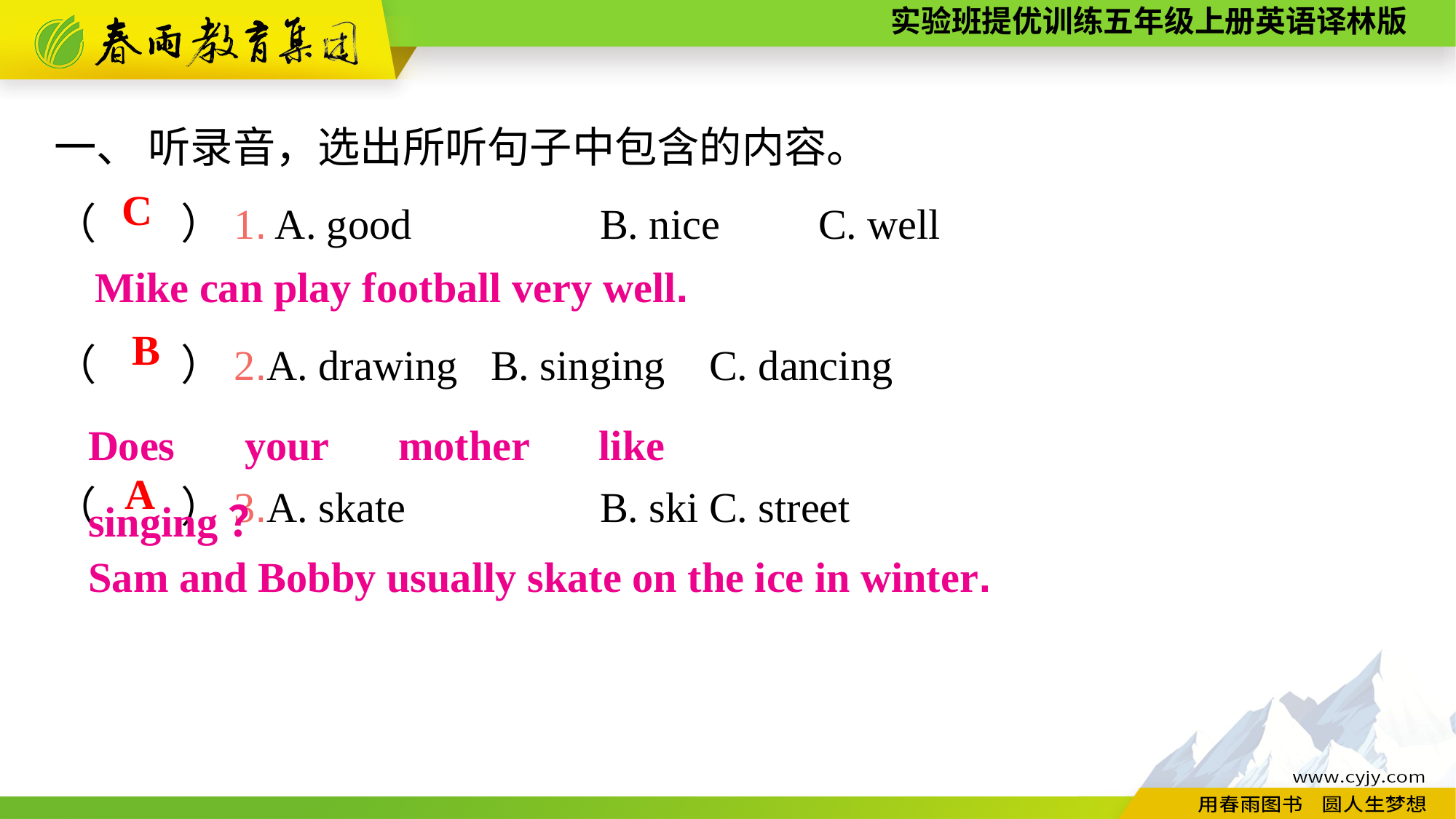

一、 听录音，选出所听句子中包含的内容。
（　　）1. A. good		B. nice	C. well

（　　）2.A. drawing	B. singing	C. dancing

（　　）3.A. skate		B. ski	C. street
C
Mike can play football very well.
B
Does your mother like singing？
A
Sam and Bobby usually skate on the ice in winter.